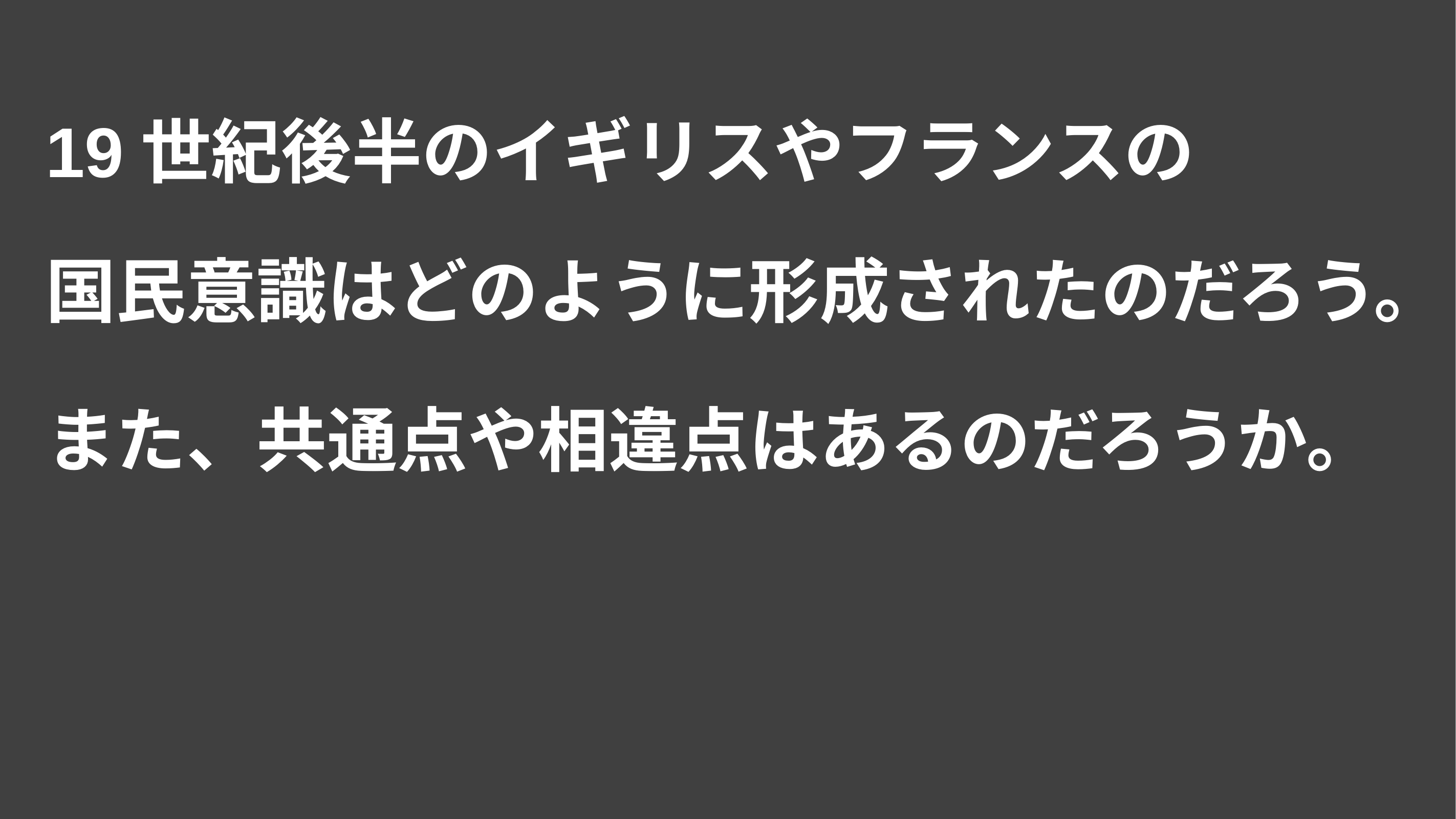

19世紀後半のイギリスやフランスの

国民意識はどのように形成されたのだろう。

また、共通点や相違点はあるのだろうか。